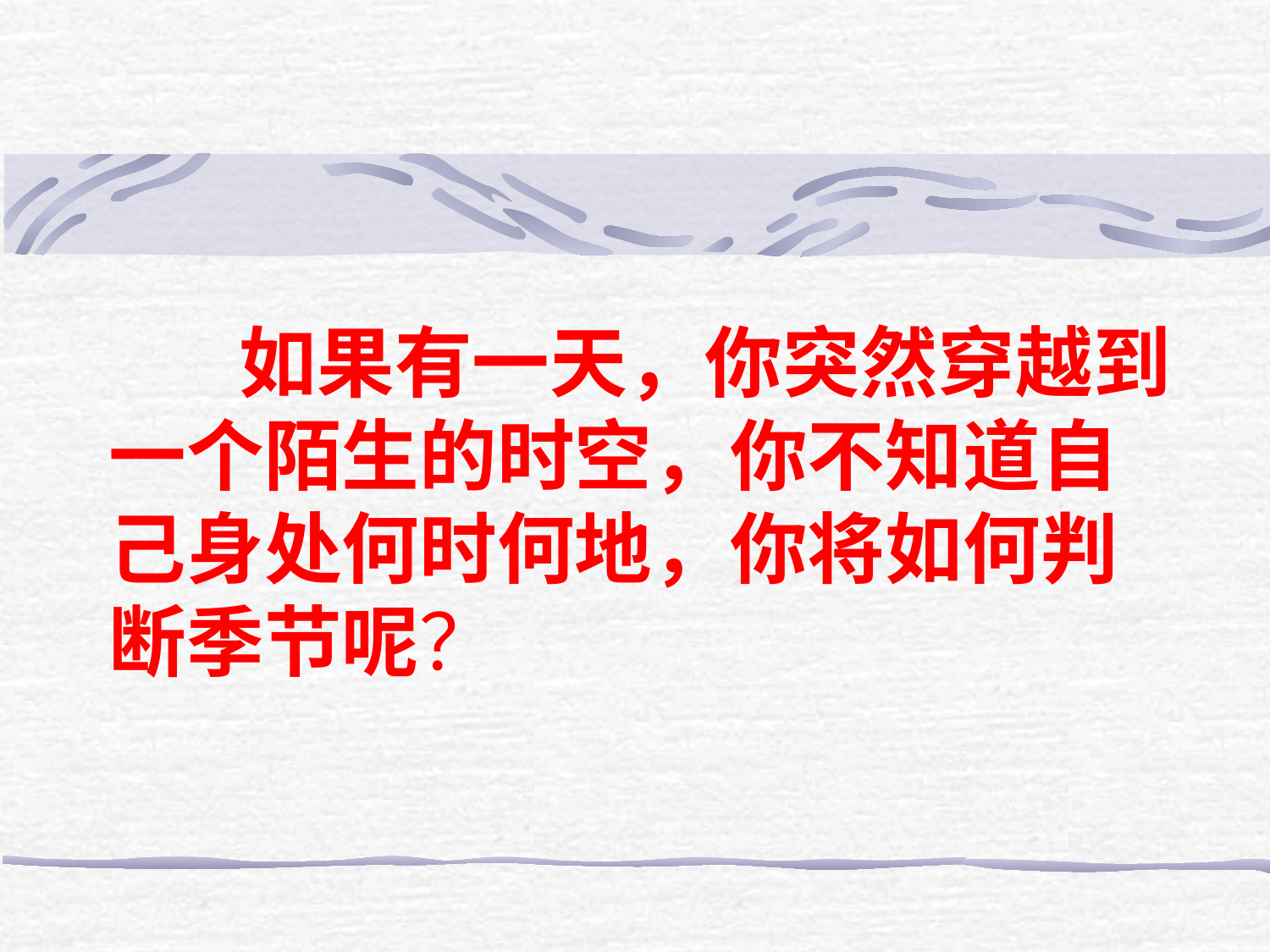

# 如果有一天，你突然穿越到一个陌生的时空，你不知道自己身处何时何地，你将如何判断季节呢？